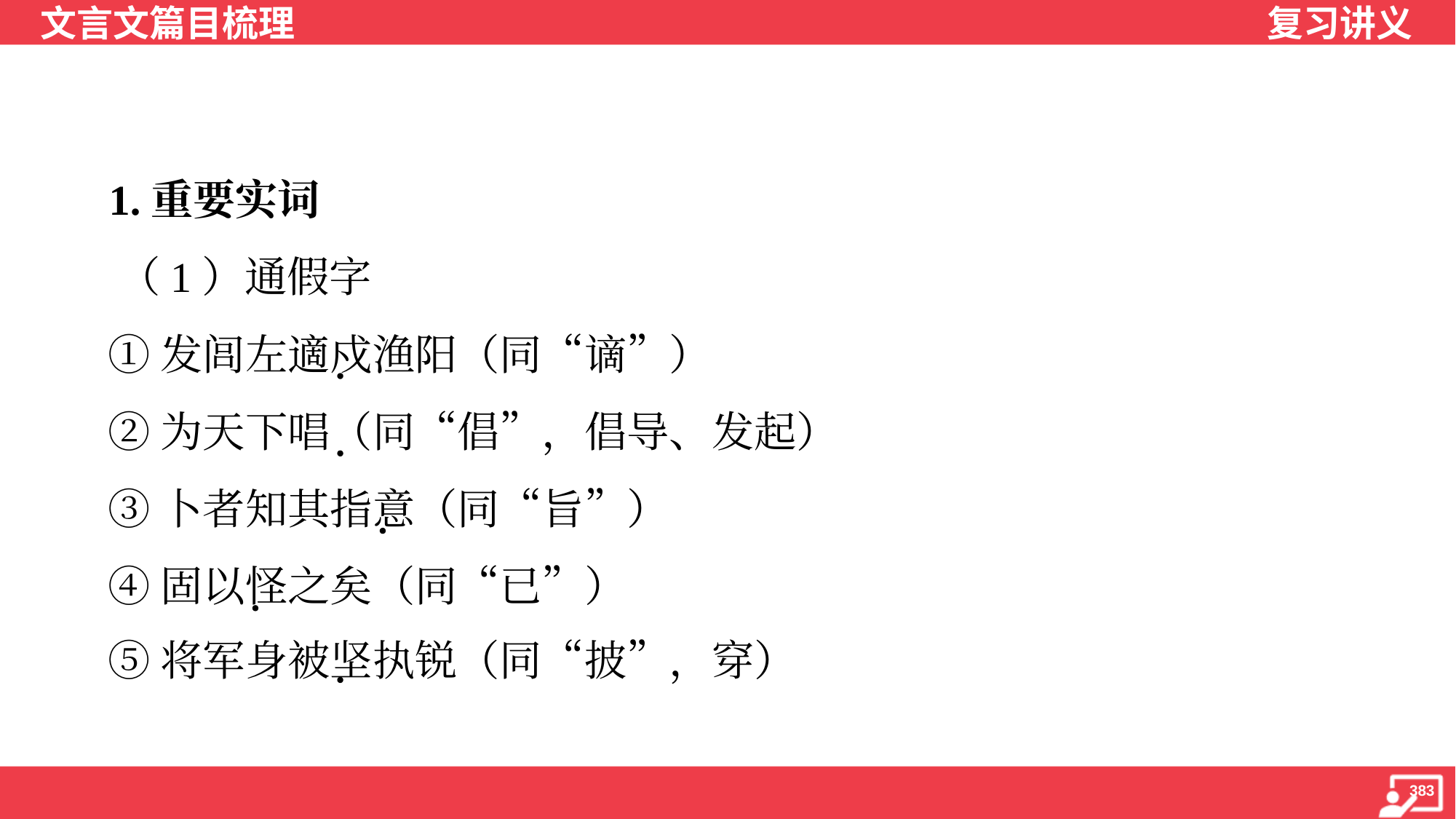

1.重要实词
    （1）通假字
    ①发闾左適戍渔阳（同“谪”）
    ②为天下唱（同“倡”，倡导、发起）
    ③卜者知其指意（同“旨”）
    ④固以怪之矣（同“已”）
    ⑤将军身被坚执锐（同“披”，穿）